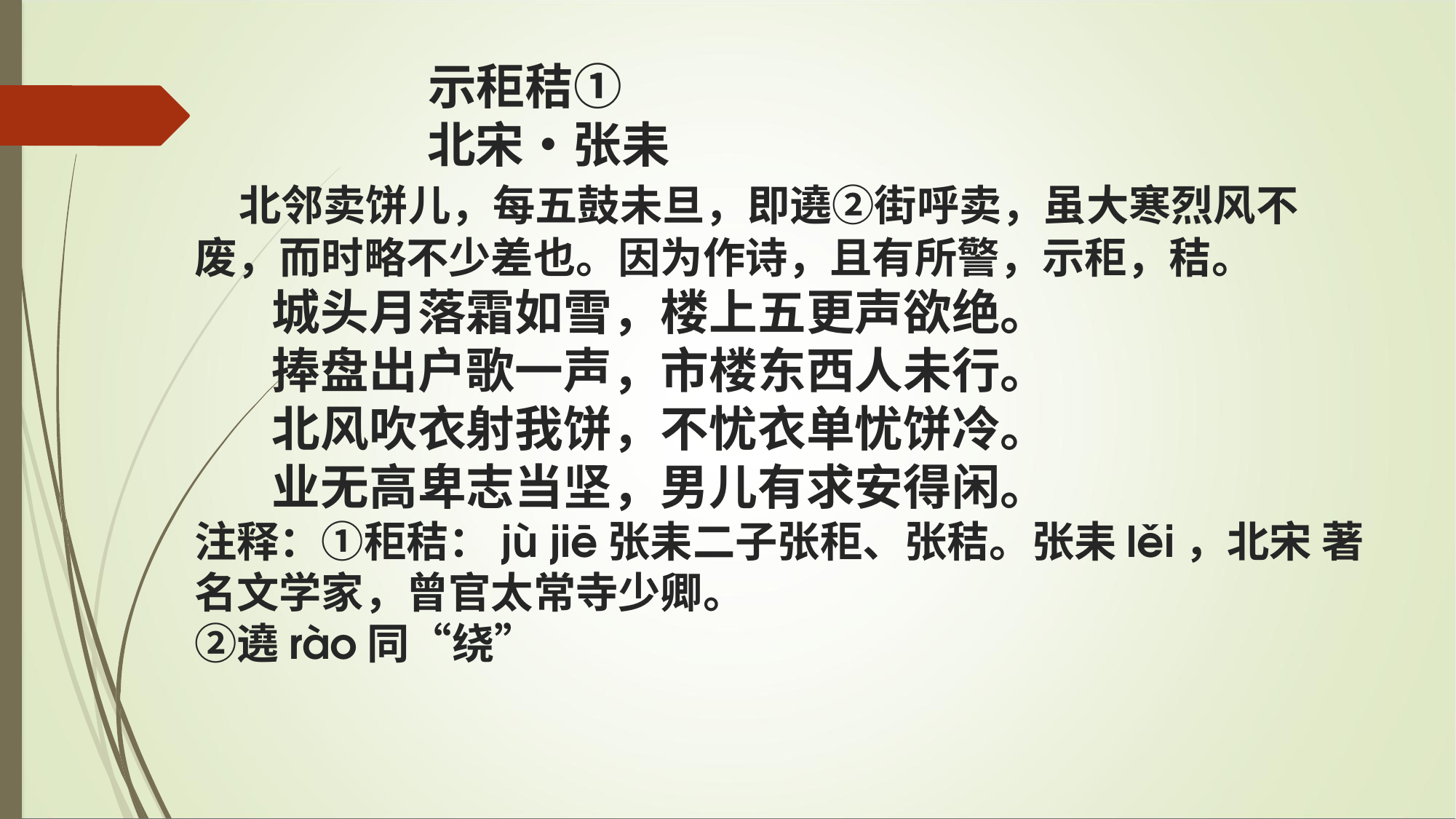

# 示秬秸① 北宋•张耒 北邻卖饼儿，每五鼓未旦，即遶②街呼卖，虽大寒烈风不废，而时略不少差也。因为作诗，且有所警，示秬，秸。 城头月落霜如雪，楼上五更声欲绝。 捧盘出户歌一声，市楼东西人未行。 北风吹衣射我饼，不忧衣单忧饼冷。 业无高卑志当坚，男儿有求安得闲。 注释：①秬秸：jù jiē张耒二子张秬、张秸。张耒lěi，北宋 著名文学家，曾官太常寺少卿。 ②遶rào同“绕”